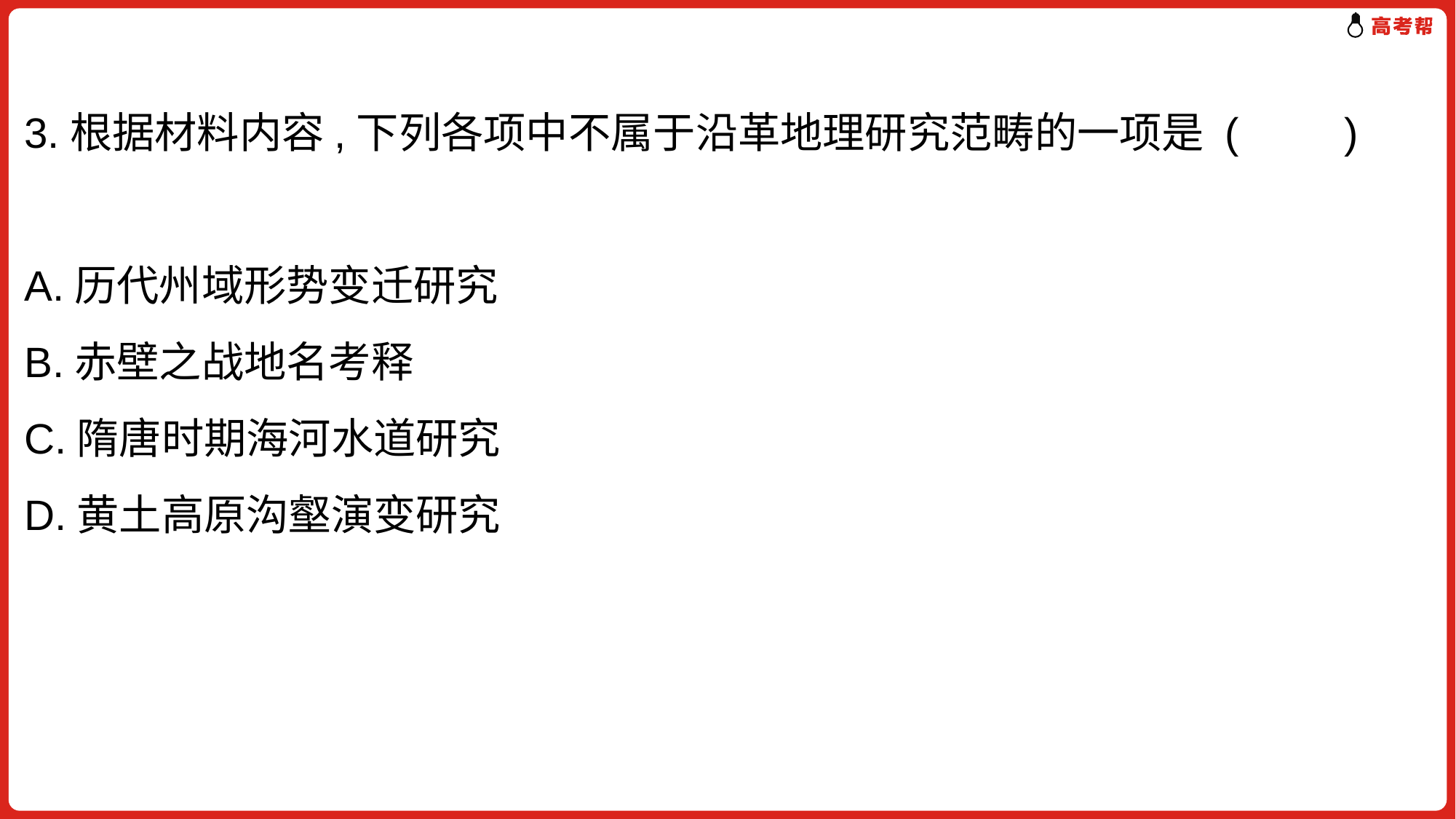

3.根据材料内容,下列各项中不属于沿革地理研究范畴的一项是	(　　)

A.历代州域形势变迁研究
B.赤壁之战地名考释
C.隋唐时期海河水道研究
D.黄土高原沟壑演变研究